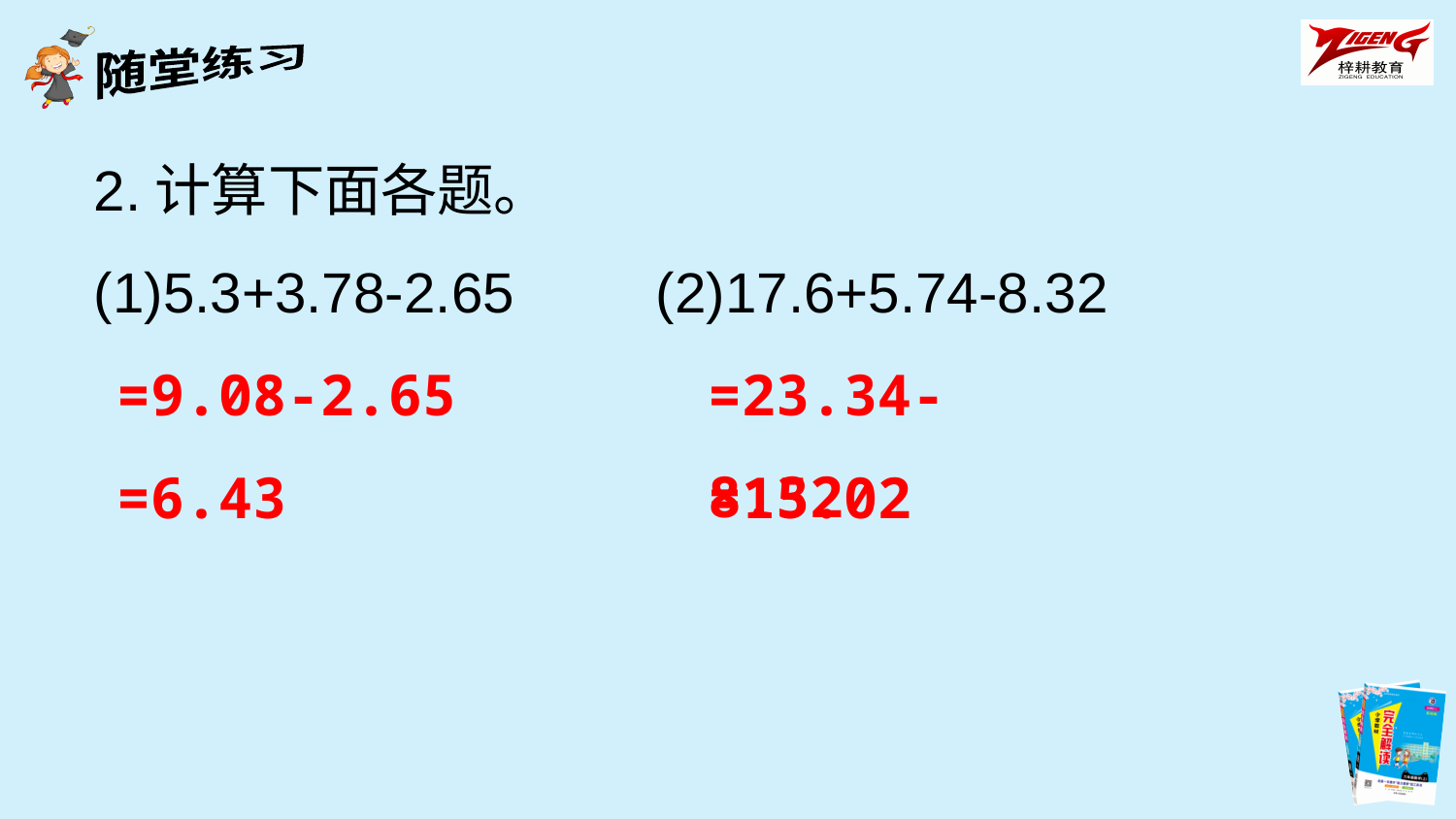

2.计算下面各题。
(1)5.3+3.78-2.65         (2)17.6+5.74-8.32
=9.08-2.65
=23.34-8.32
=6.43
=15.02